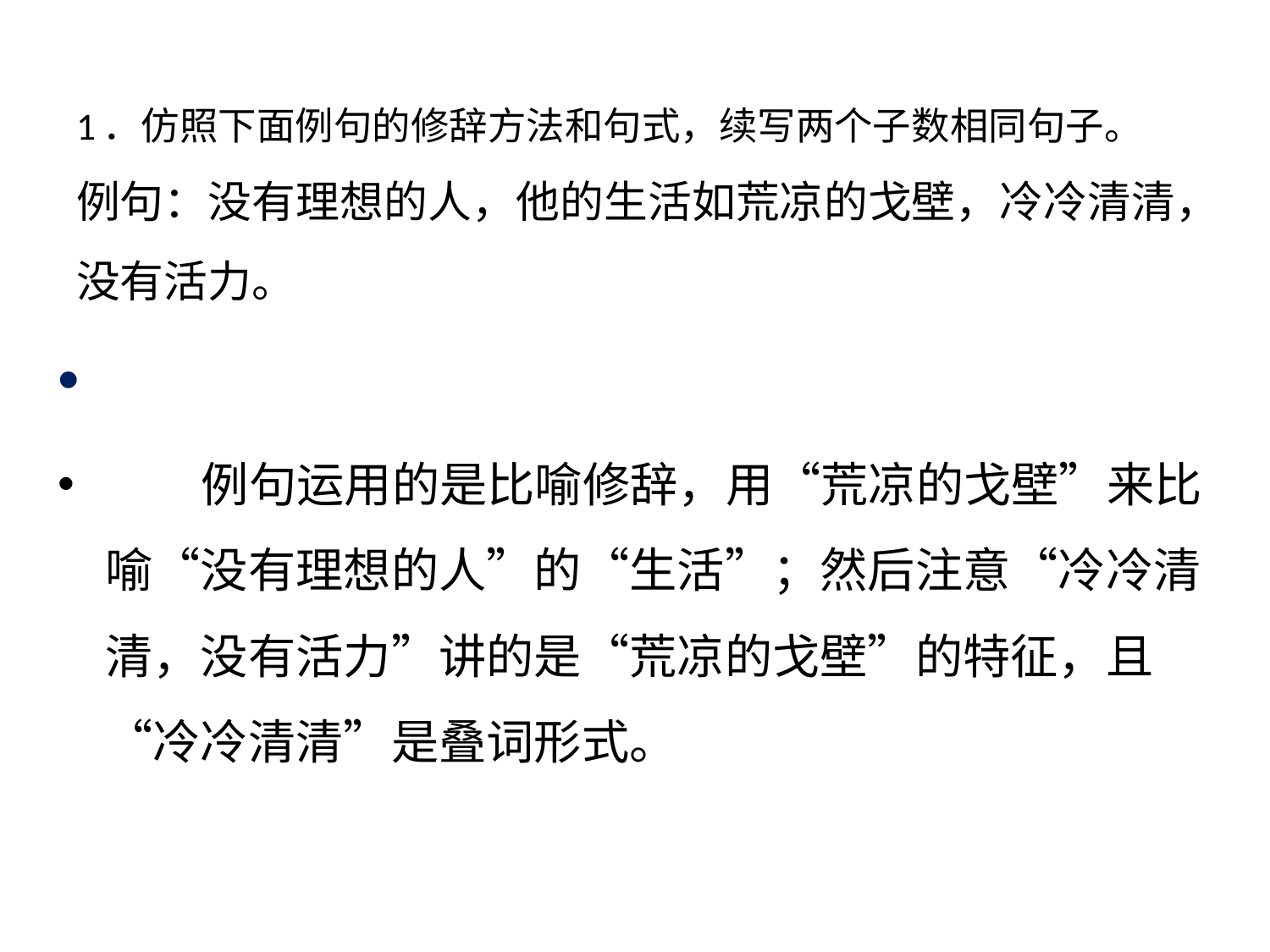

# 1．仿照下面例句的修辞方法和句式，续写两个子数相同句子。 例句：没有理想的人，他的生活如荒凉的戈壁，冷冷清清，没有活力。

        例句运用的是比喻修辞，用“荒凉的戈壁”来比喻“没有理想的人”的“生活”；然后注意“冷冷清清，没有活力”讲的是“荒凉的戈壁”的特征，且“冷冷清清”是叠词形式。